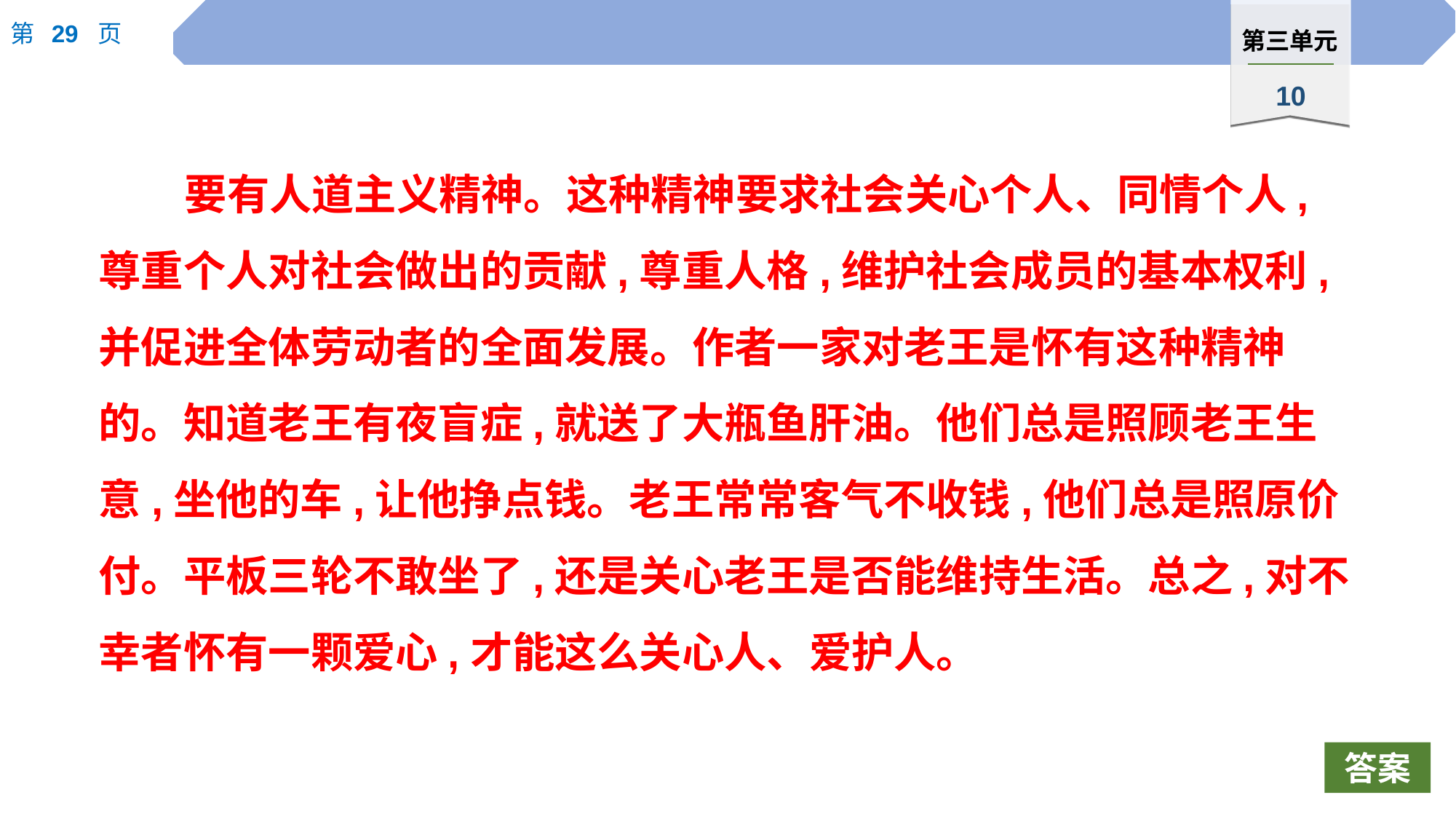

要有人道主义精神。这种精神要求社会关心个人、同情个人,尊重个人对社会做出的贡献,尊重人格,维护社会成员的基本权利,并促进全体劳动者的全面发展。作者一家对老王是怀有这种精神的。知道老王有夜盲症,就送了大瓶鱼肝油。他们总是照顾老王生意,坐他的车,让他挣点钱。老王常常客气不收钱,他们总是照原价付。平板三轮不敢坐了,还是关心老王是否能维持生活。总之,对不幸者怀有一颗爱心,才能这么关心人、爱护人。
答案